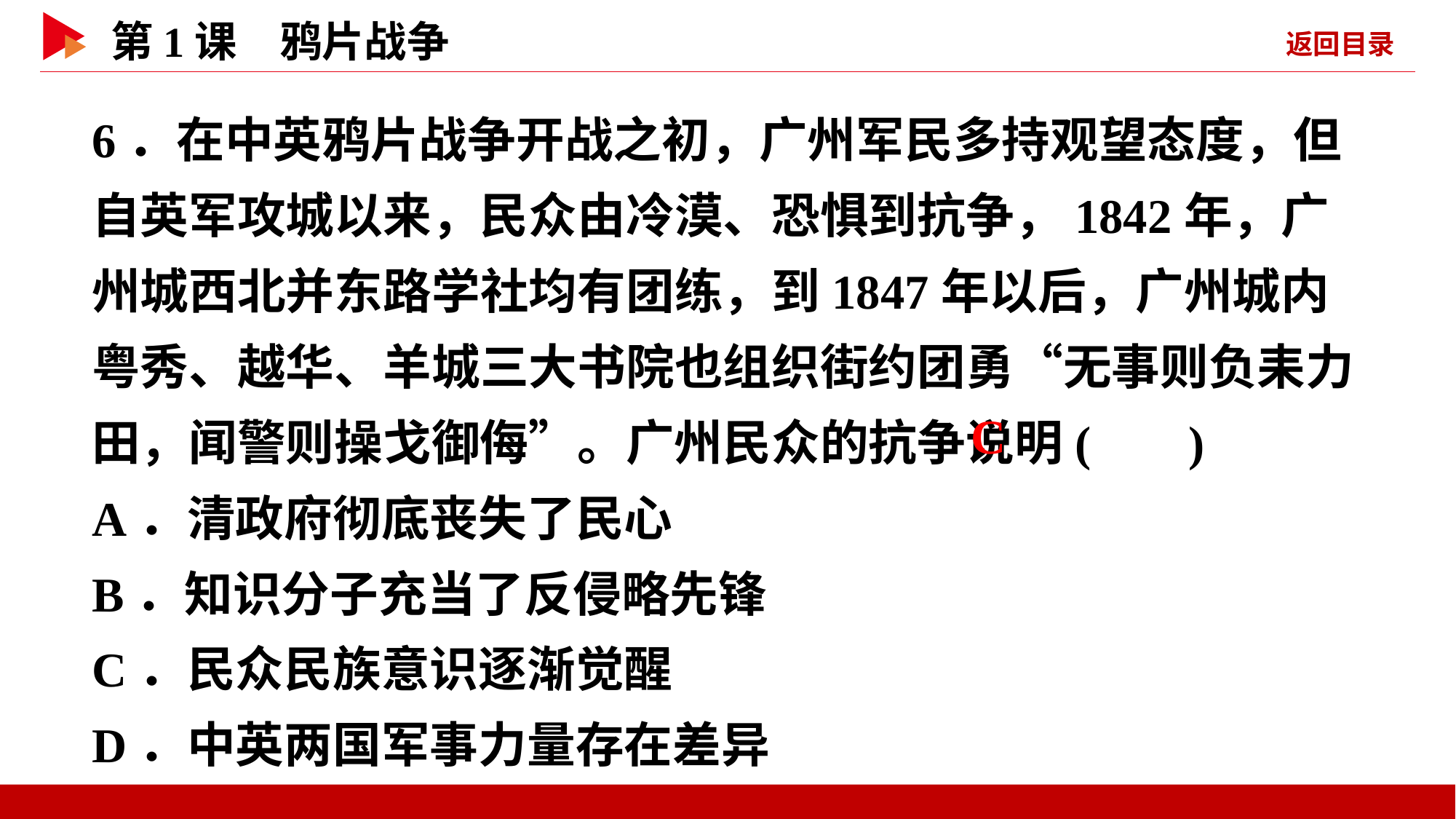

6．在中英鸦片战争开战之初，广州军民多持观望态度，但自英军攻城以来，民众由冷漠、恐惧到抗争，1842年，广州城西北并东路学社均有团练，到1847年以后，广州城内粤秀、越华、羊城三大书院也组织街约团勇“无事则负耒力田，闻警则操戈御侮”。广州民众的抗争说明(        )
A．清政府彻底丧失了民心
B．知识分子充当了反侵略先锋
C．民众民族意识逐渐觉醒
D．中英两国军事力量存在差异
   C